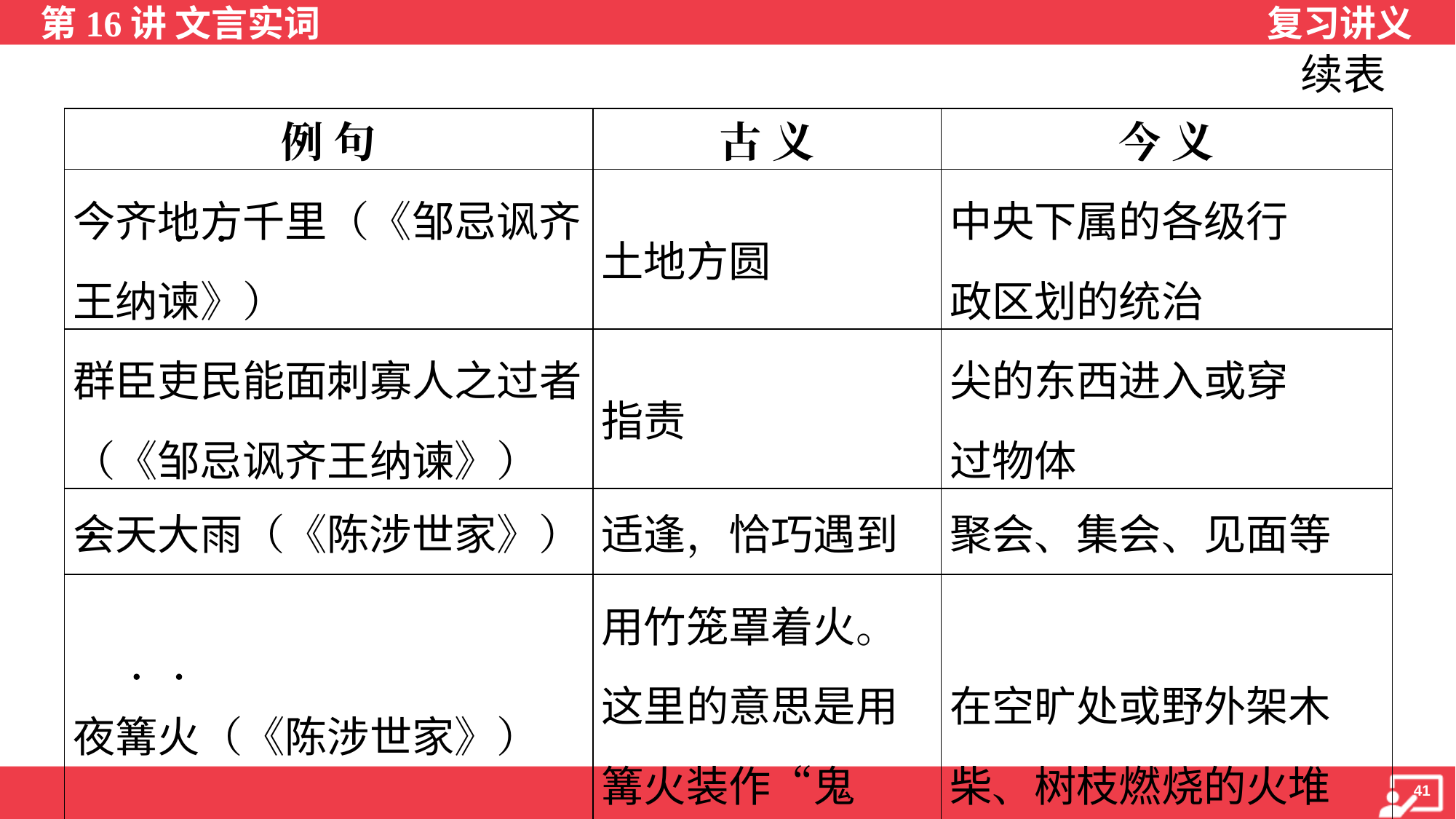

续表
| 例 句 | 古 义 | 今 义 |
| --- | --- | --- |
| 今齐地方千里（《邹忌讽齐王纳谏》） | 土地方圆 | 中央下属的各级行 政区划的统治 |
| 群臣吏民能面刺寡人之过者（《邹忌讽齐王纳谏》） | 指责 | 尖的东西进入或穿 过物体 |
| 会天大雨（《陈涉世家》） | 适逢，恰巧遇到 | 聚会、集会、见面等 |
| 夜篝火（《陈涉世家》） | 用竹笼罩着火。这里的意思是用 篝火装作“鬼火” | 在空旷处或野外架木柴、树枝燃烧的火堆 |